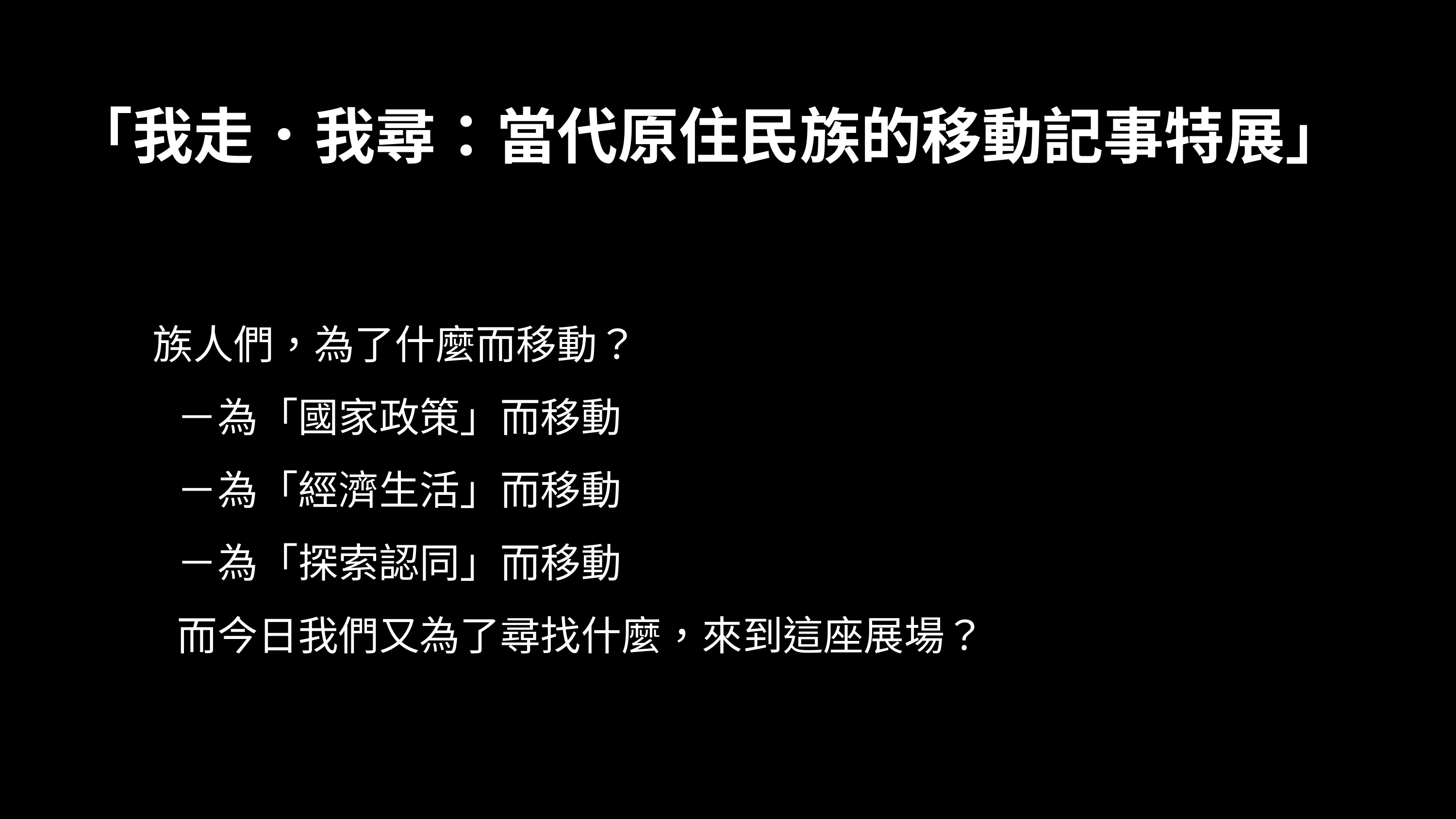

「我走．我尋：當代原住民族的移動記事特展」
族人們，為了什麼而移動？
－為「國家政策」而移動
－為「經濟生活」而移動
－為「探索認同」而移動
而今日我們又為了尋找什麼，來到這座展場？